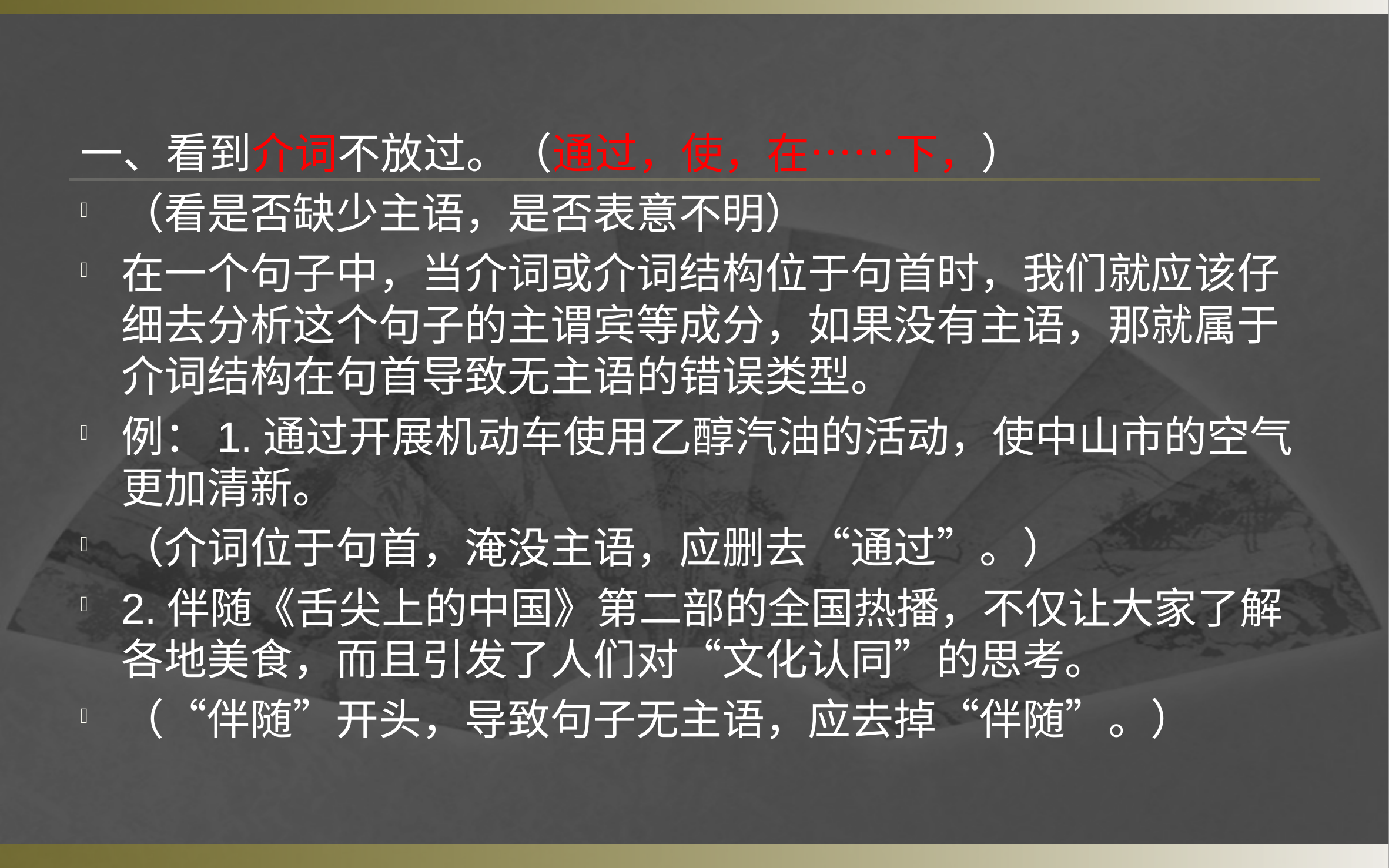

一、看到介词不放过。（通过，使，在……下，）
（看是否缺少主语，是否表意不明）
在一个句子中，当介词或介词结构位于句首时，我们就应该仔细去分析这个句子的主谓宾等成分，如果没有主语，那就属于介词结构在句首导致无主语的错误类型。
例：1.通过开展机动车使用乙醇汽油的活动，使中山市的空气更加清新。
（介词位于句首，淹没主语，应删去“通过”。）
2.伴随《舌尖上的中国》第二部的全国热播，不仅让大家了解各地美食，而且引发了人们对“文化认同”的思考。
（“伴随”开头，导致句子无主语，应去掉“伴随”。）